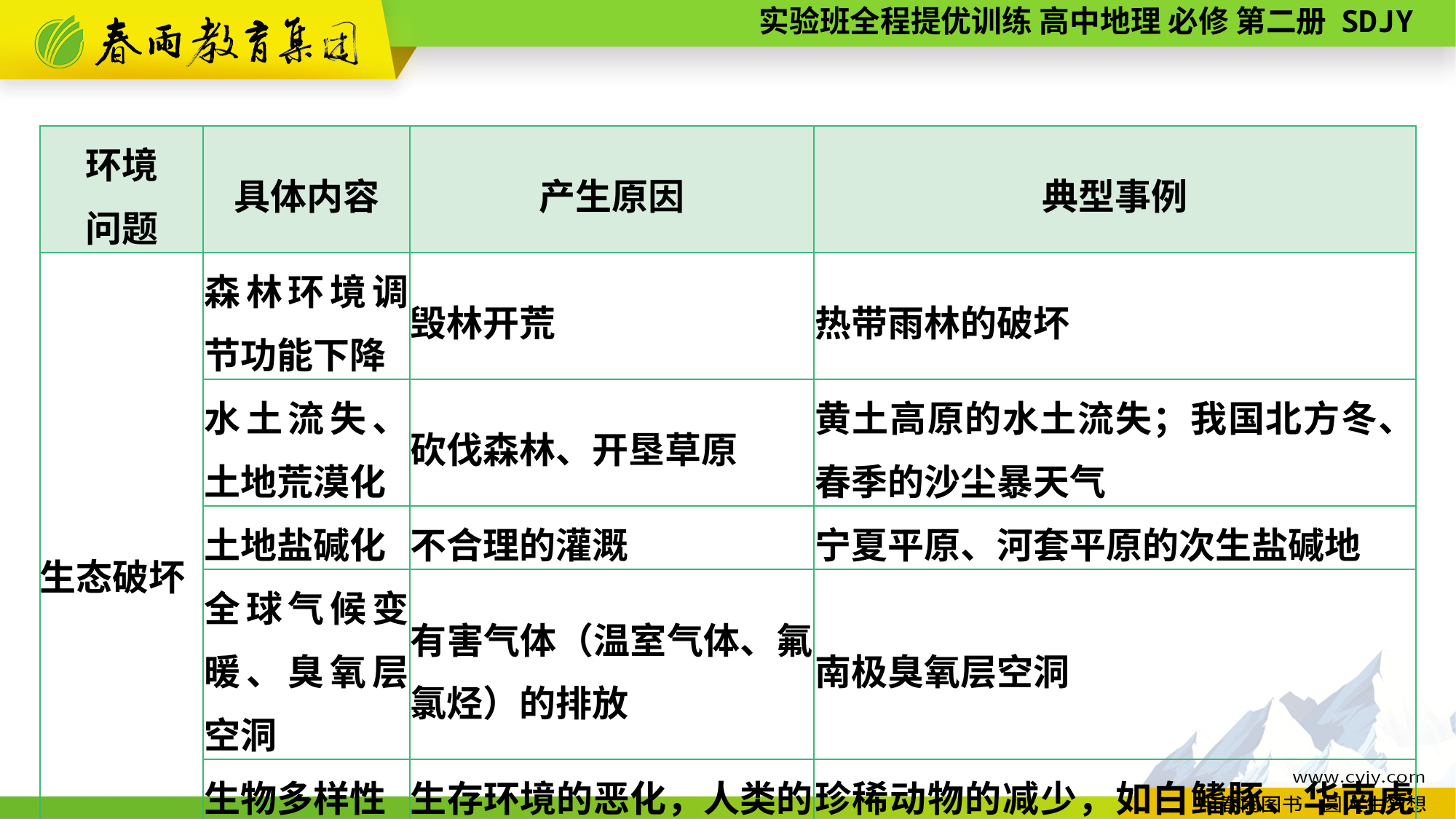

| 环境 问题 | 具体内容 | 产生原因 | 典型事例 |
| --- | --- | --- | --- |
| 生态破坏 | 森林环境调节功能下降 | 毁林开荒 | 热带雨林的破坏 |
|  | 水土流失、土地荒漠化 | 砍伐森林、开垦草原 | 黄土高原的水土流失；我国北方冬、春季的沙尘暴天气 |
|  | 土地盐碱化 | 不合理的灌溉 | 宁夏平原、河套平原的次生盐碱地 |
|  | 全球气候变暖、臭氧层空洞 | 有害气体（温室气体、氟氯烃）的排放 | 南极臭氧层空洞 |
|  | 生物多样性 减少 | 生存环境的恶化，人类的过度捕猎 | 珍稀动物的减少，如白鳍豚、华南虎等 |